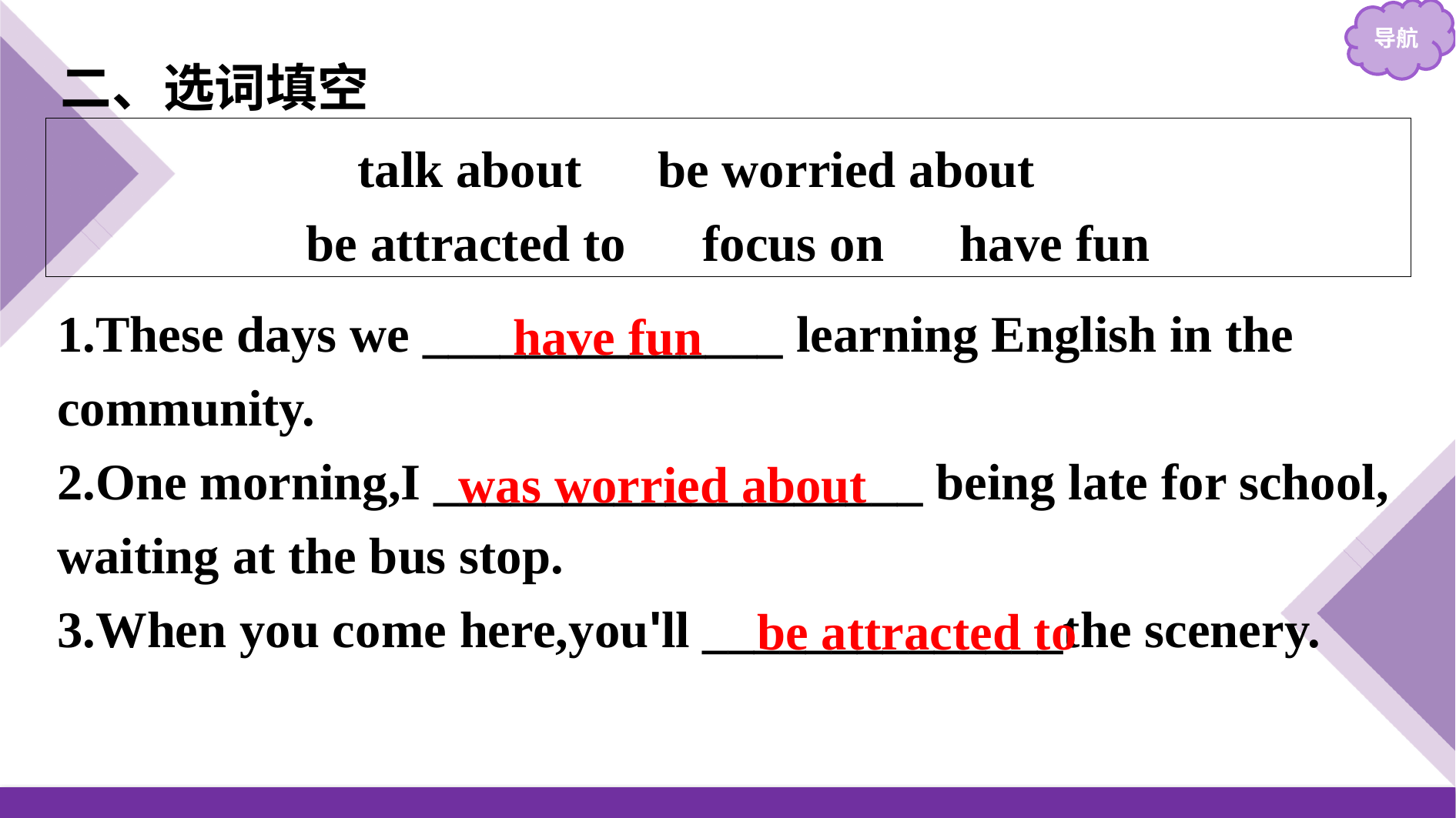

二、选词填空
talk about　be worried about
be attracted to　focus on　have fun
1.These days we ______________ learning English in the community.
2.One morning,I ___________________ being late for school, waiting at the bus stop.
3.When you come here,you'll ______________the scenery.
have fun
was worried about
be attracted to